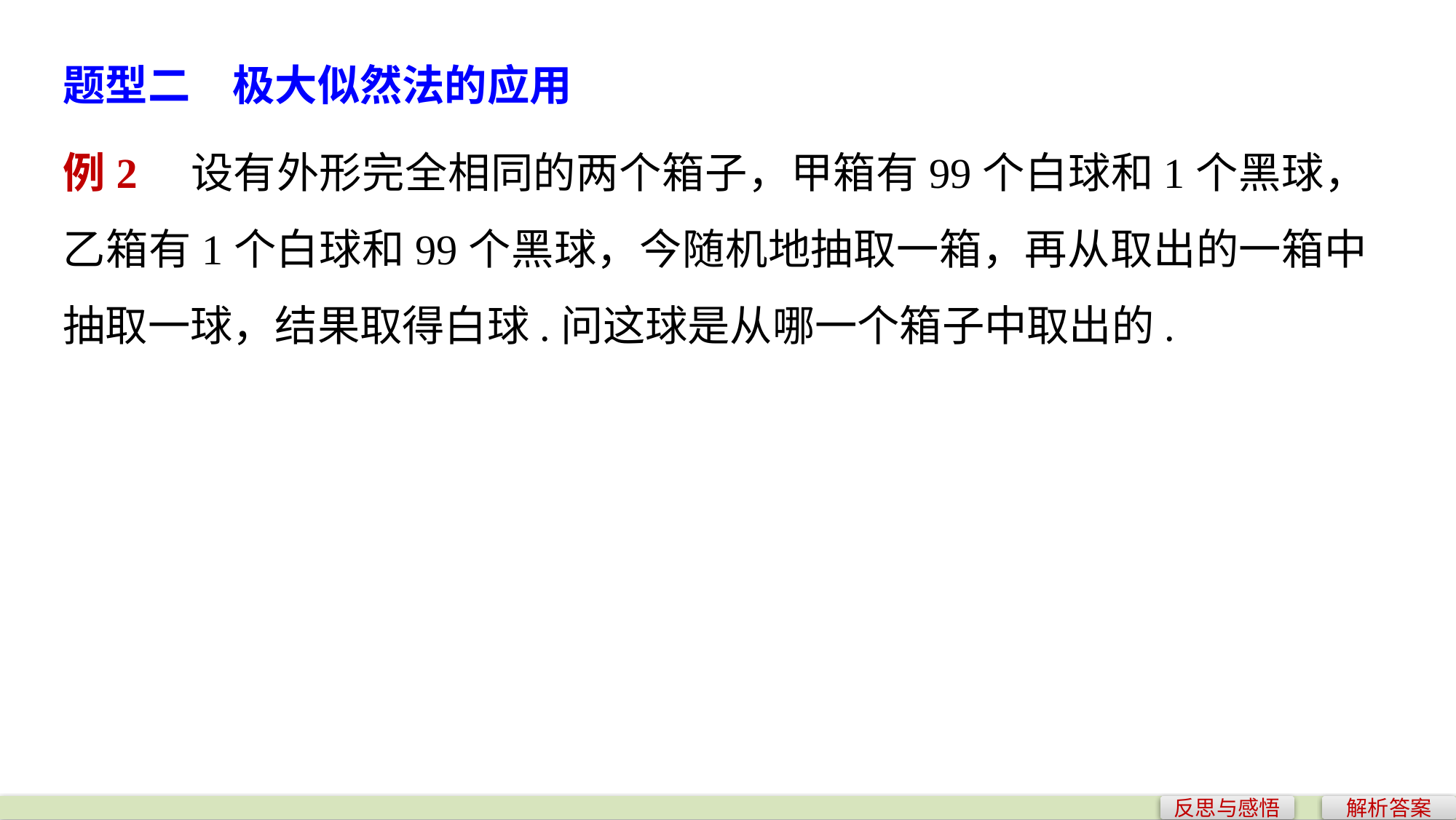

题型二　极大似然法的应用
例2　设有外形完全相同的两个箱子，甲箱有99个白球和1个黑球，乙箱有1个白球和99个黑球，今随机地抽取一箱，再从取出的一箱中抽取一球，结果取得白球.问这球是从哪一个箱子中取出的.
反思与感悟
解析答案